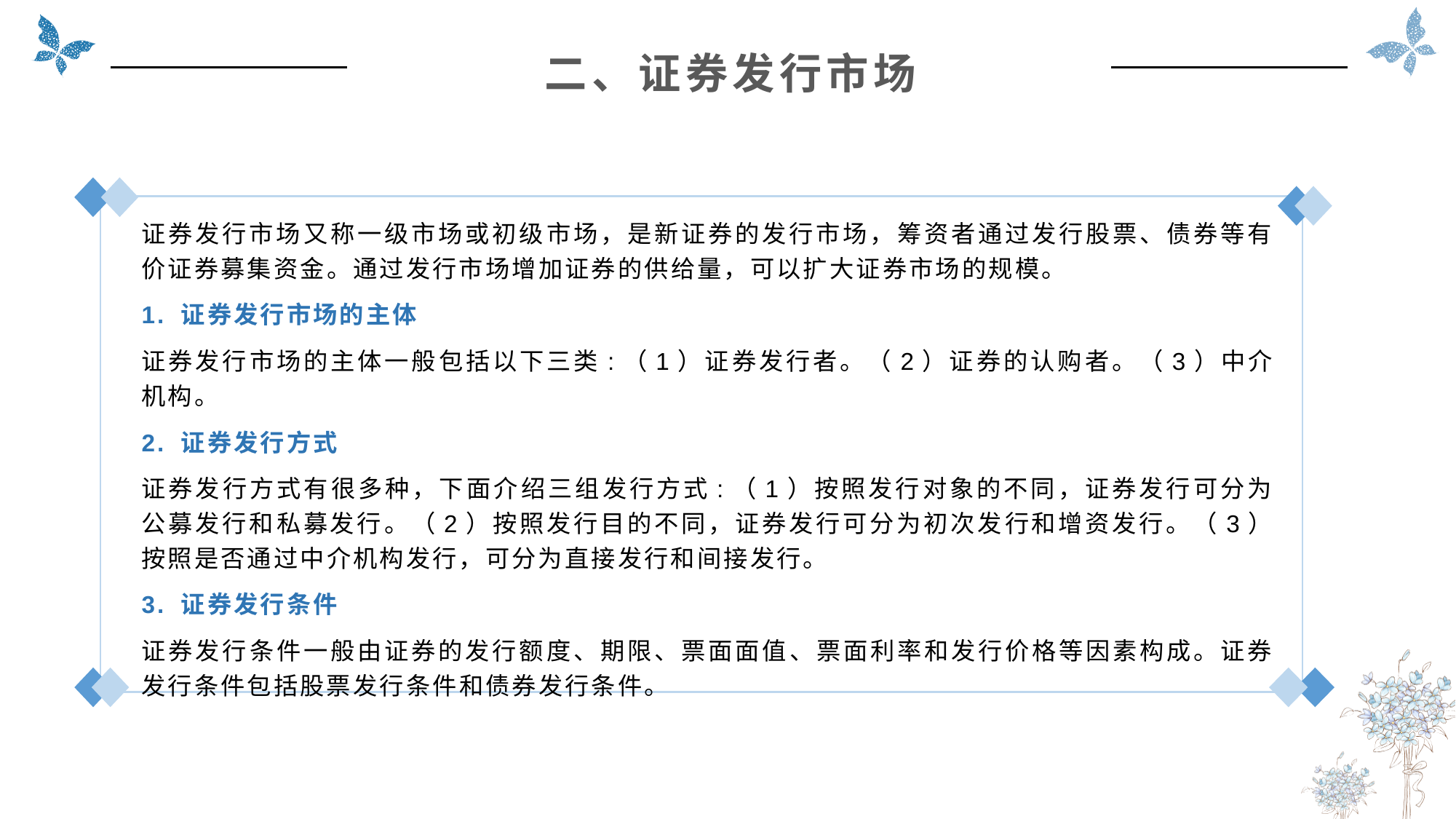

二、证券发行市场

证券发行市场又称一级市场或初级市场，是新证券的发行市场，筹资者通过发行股票、债券等有价证券募集资金。通过发行市场增加证券的供给量，可以扩大证券市场的规模。
1. 证券发行市场的主体
证券发行市场的主体一般包括以下三类:（1）证券发行者。（2）证券的认购者。（3）中介机构。
2. 证券发行方式
证券发行方式有很多种，下面介绍三组发行方式:（1）按照发行对象的不同，证券发行可分为公募发行和私募发行。（2）按照发行目的不同，证券发行可分为初次发行和增资发行。（3）按照是否通过中介机构发行，可分为直接发行和间接发行。
3. 证券发行条件
证券发行条件一般由证券的发行额度、期限、票面面值、票面利率和发行价格等因素构成。证券发行条件包括股票发行条件和债券发行条件。